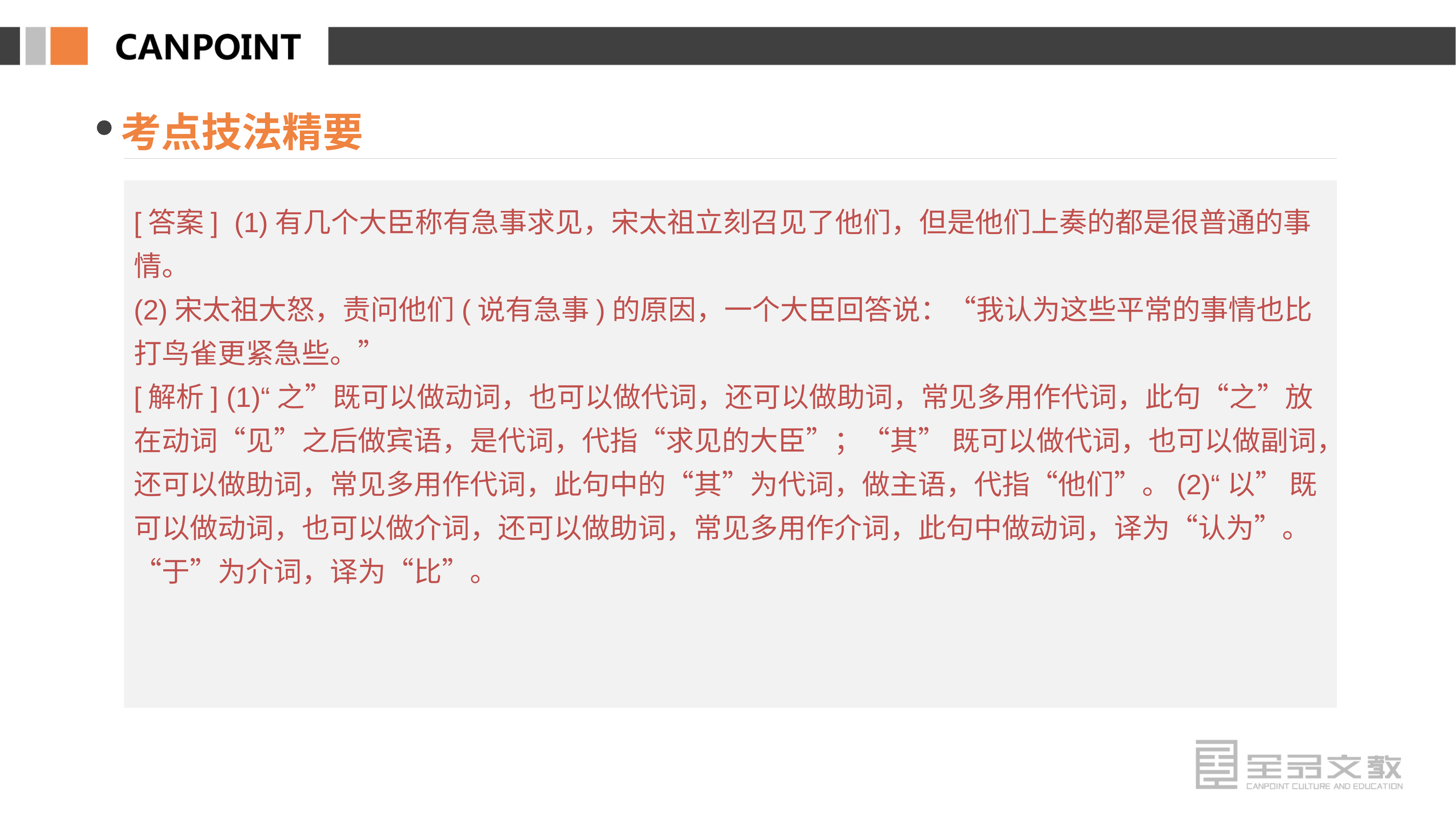

考点技法精要

[答案]  (1)有几个大臣称有急事求见，宋太祖立刻召见了他们，但是他们上奏的都是很普通的事情。
(2)宋太祖大怒，责问他们(说有急事)的原因，一个大臣回答说：“我认为这些平常的事情也比打鸟雀更紧急些。”
[解析] (1)“之”既可以做动词，也可以做代词，还可以做助词，常见多用作代词，此句“之”放在动词“见”之后做宾语，是代词，代指“求见的大臣”；“其” 既可以做代词，也可以做副词，还可以做助词，常见多用作代词，此句中的“其”为代词，做主语，代指“他们”。(2)“以” 既可以做动词，也可以做介词，还可以做助词，常见多用作介词，此句中做动词，译为“认为”。“于”为介词，译为“比”。